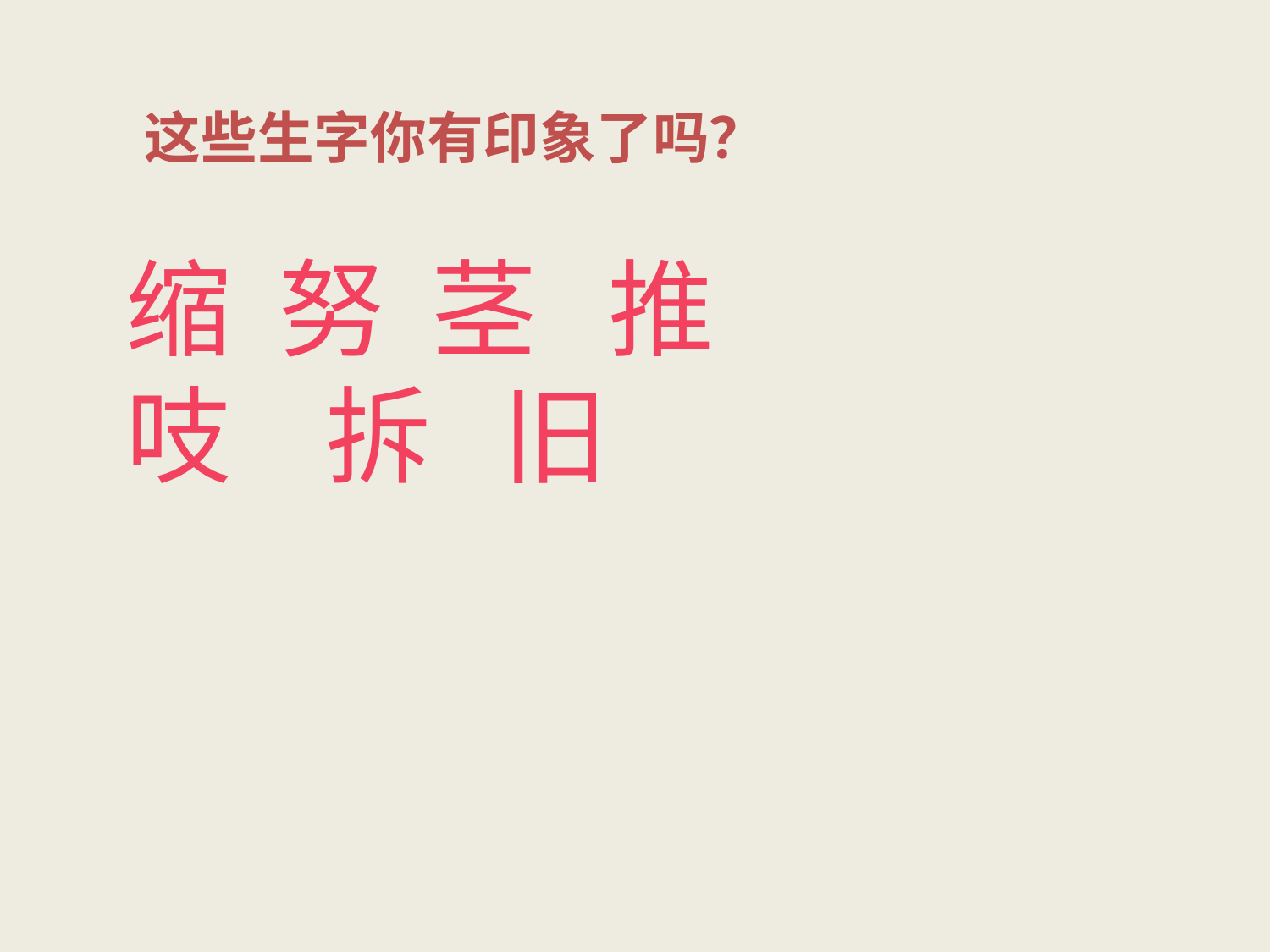

这些生字你有印象了吗？
缩  努  茎   推
吱    拆   旧